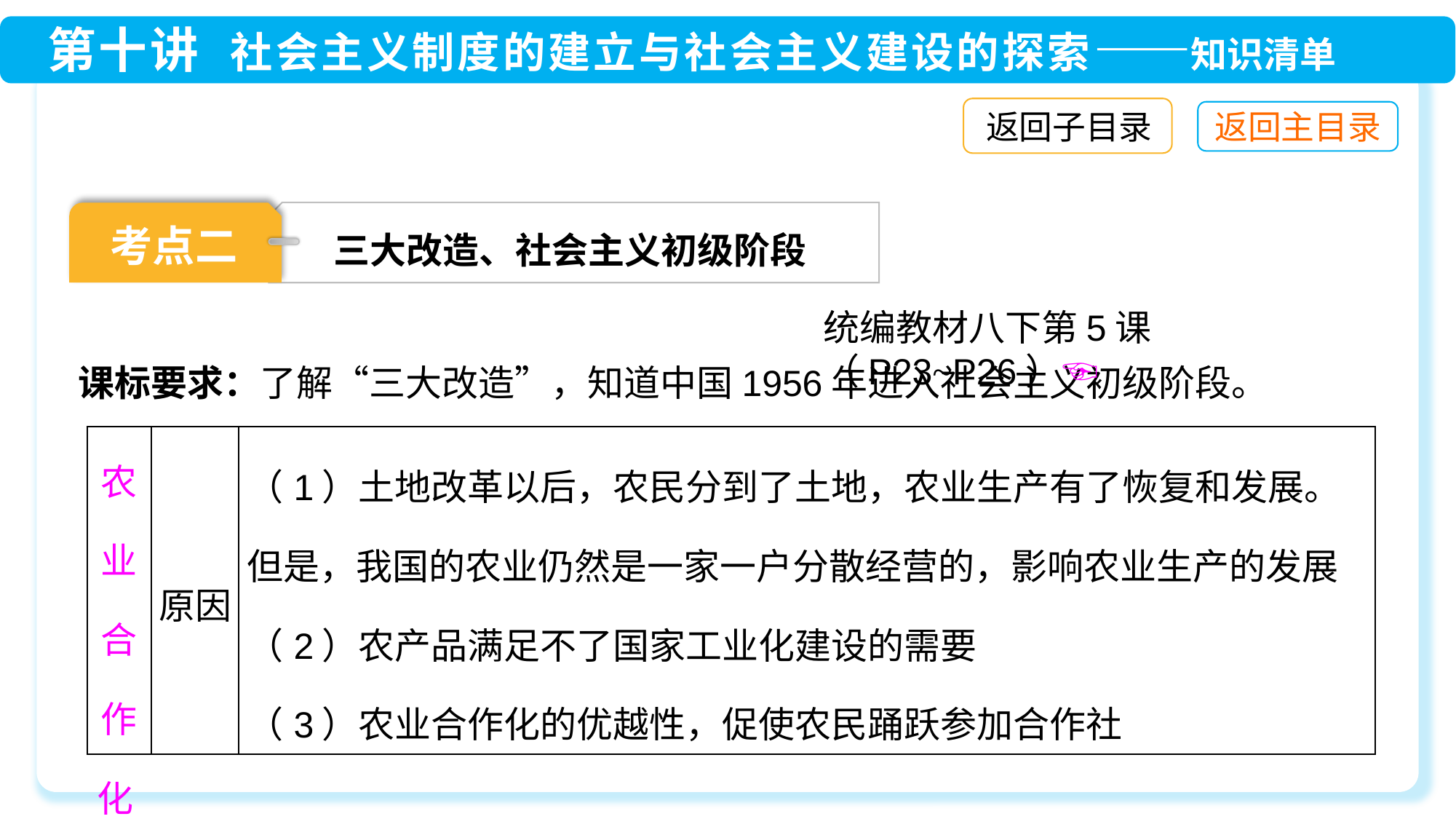

返回子目录

三大改造、社会主义初级阶段

考点二

统编教材八下第5课（P23~P26）☜
课标要求：了解“三大改造”，知道中国1956年进入社会主义初级阶段。
| 农业合作化 | 原因 | （1）土地改革以后，农民分到了土地，农业生产有了恢复和发展。但是，我国的农业仍然是一家一户分散经营的，影响农业生产的发展 （2）农产品满足不了国家工业化建设的需要 （3）农业合作化的优越性，促使农民踊跃参加合作社 |
| --- | --- | --- |